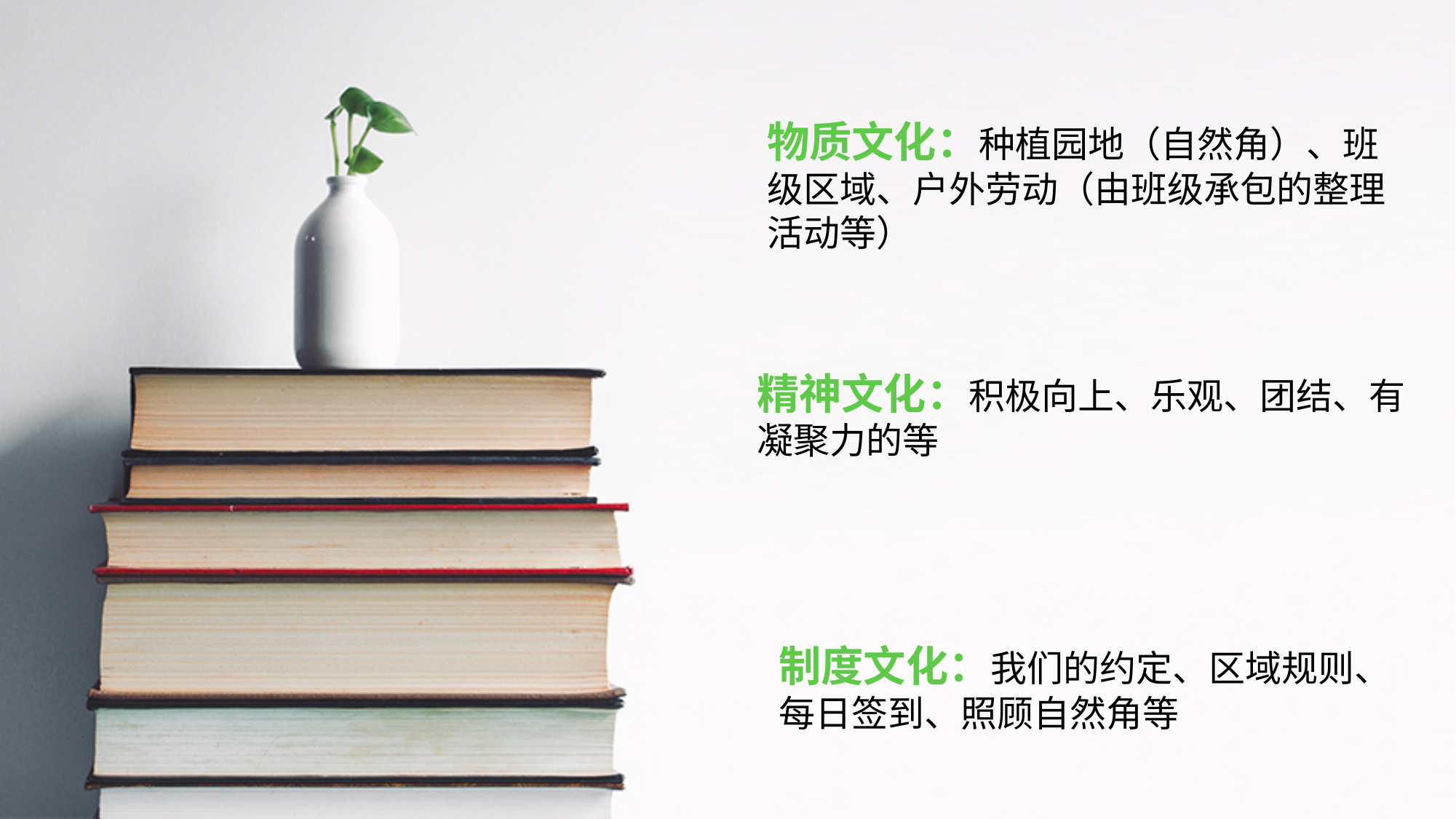

物质文化：种植园地（自然角）、班级区域、户外劳动（由班级承包的整理活动等）

精神文化：积极向上、乐观、团结、有凝聚力的等
制度文化：我们的约定、区域规则、每日签到、照顾自然角等